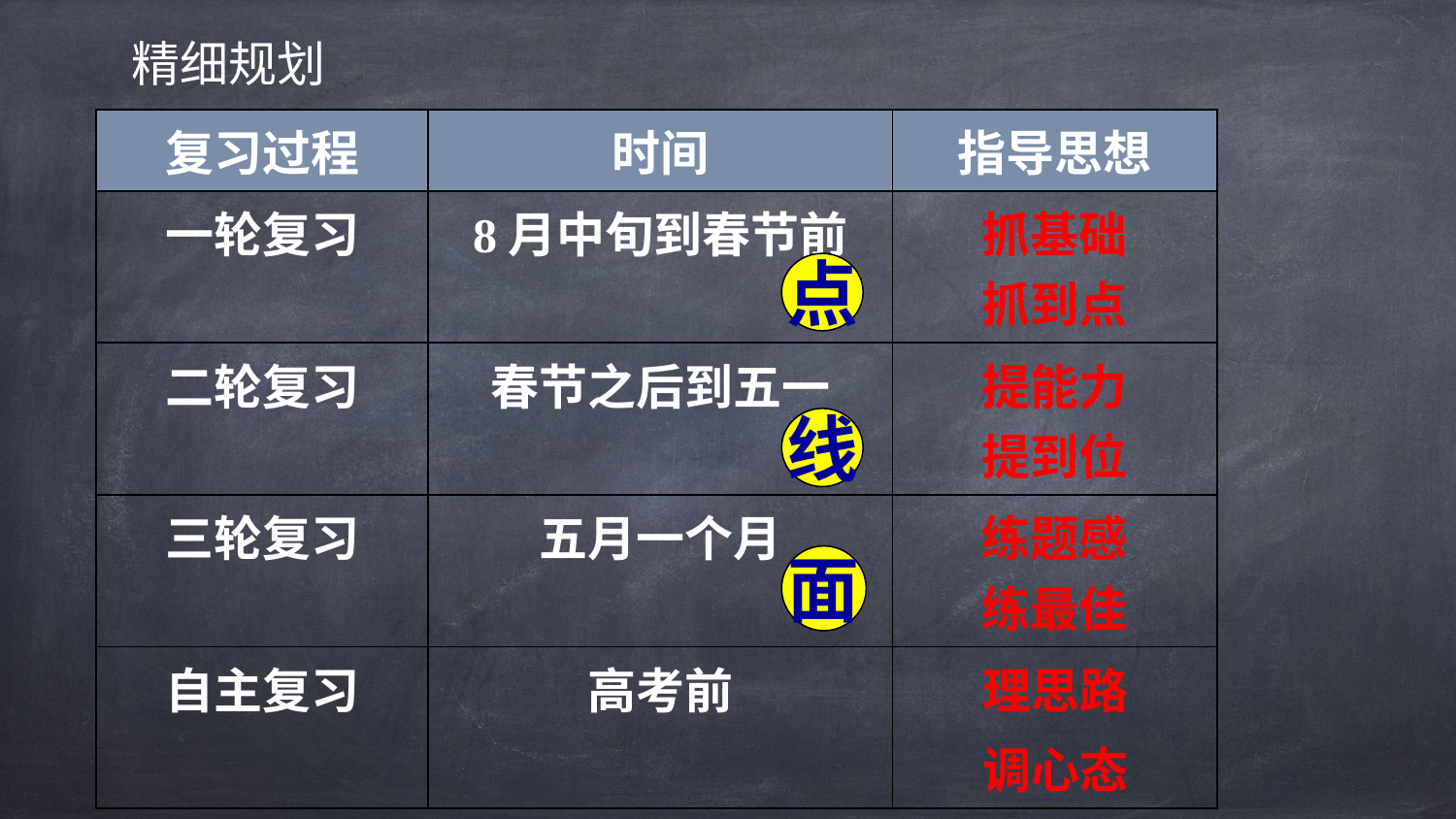

精细规划
| 复习过程 | 时间 | 指导思想 |
| --- | --- | --- |
| 一轮复习 | 8月中旬到春节前 | 抓基础 抓到点 |
| 二轮复习 | 春节之后到五一 | 提能力 提到位 |
| 三轮复习 | 五月一个月 | 练题感 练最佳 |
| 自主复习 | 高考前 | 理思路 调心态 |
点
线
面